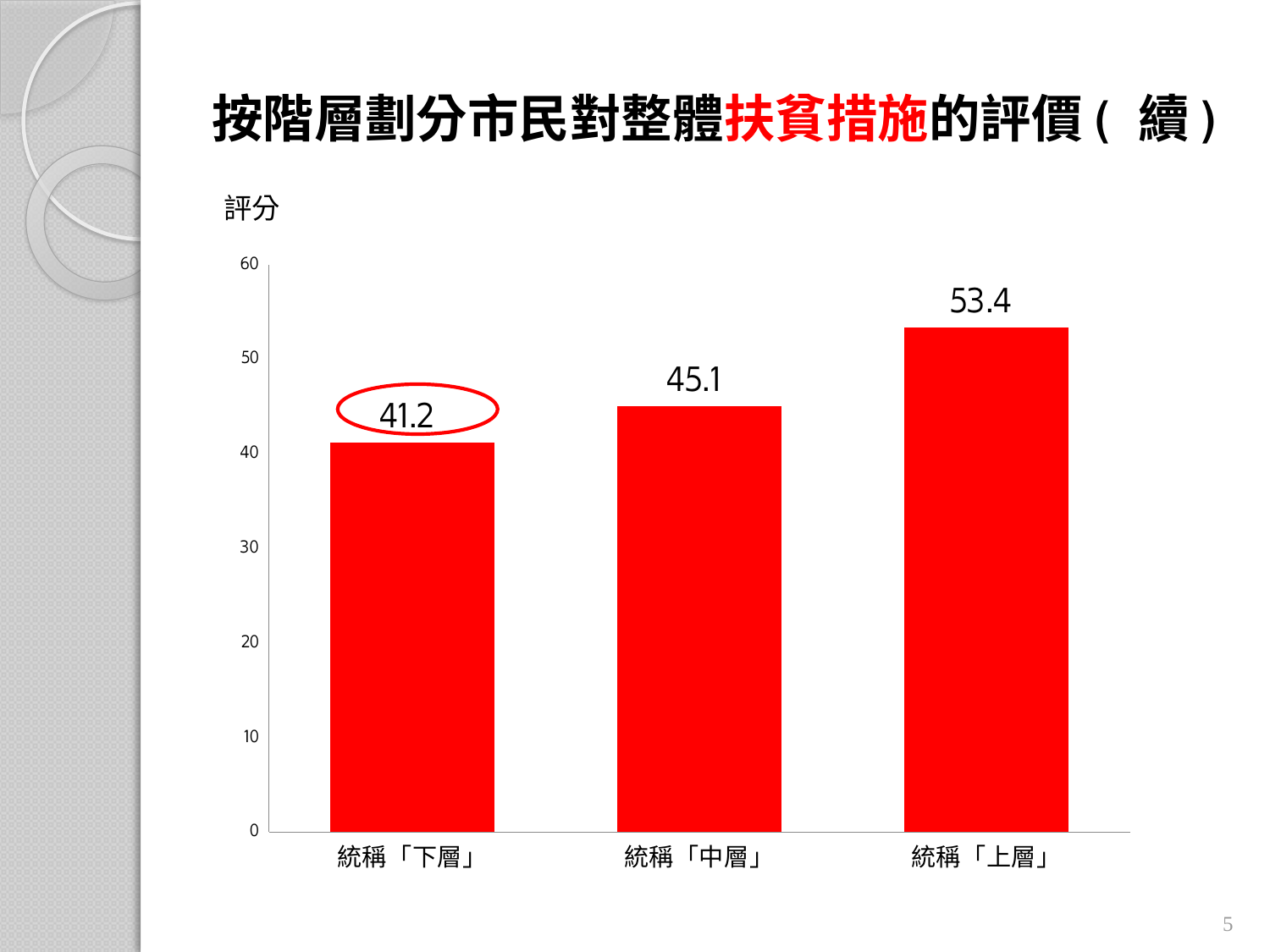

# 按階層劃分市民對整體扶貧措施的評價( 續)
評分

### Chart

| Category |  |
|---|---|
| 統稱「下層」 | 41.225891522492645 |
| 統稱「中層」 | 45.06433698380736 |
| 統稱「上層」 | 53.36881726207101 |
5